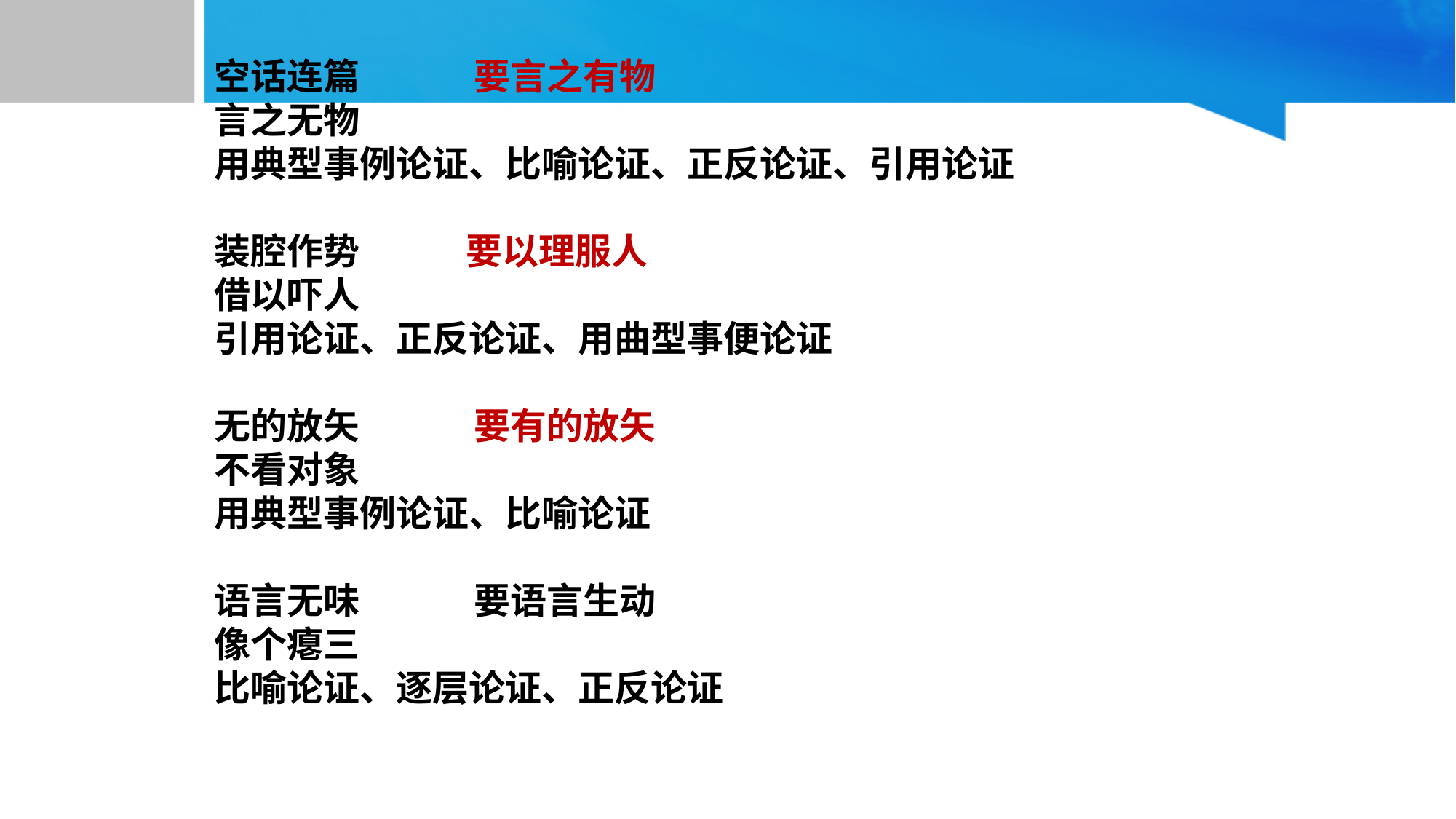

空话连篇              要言之有物
言之无物
用典型事例论证、比喻论证、正反论证、引用论证

装腔作势             要以理服人
借以吓人
引用论证、正反论证、用曲型事便论证

无的放矢              要有的放矢
不看对象
用典型事例论证、比喻论证

语言无味              要语言生动
像个瘪三
比喻论证、逐层论证、正反论证